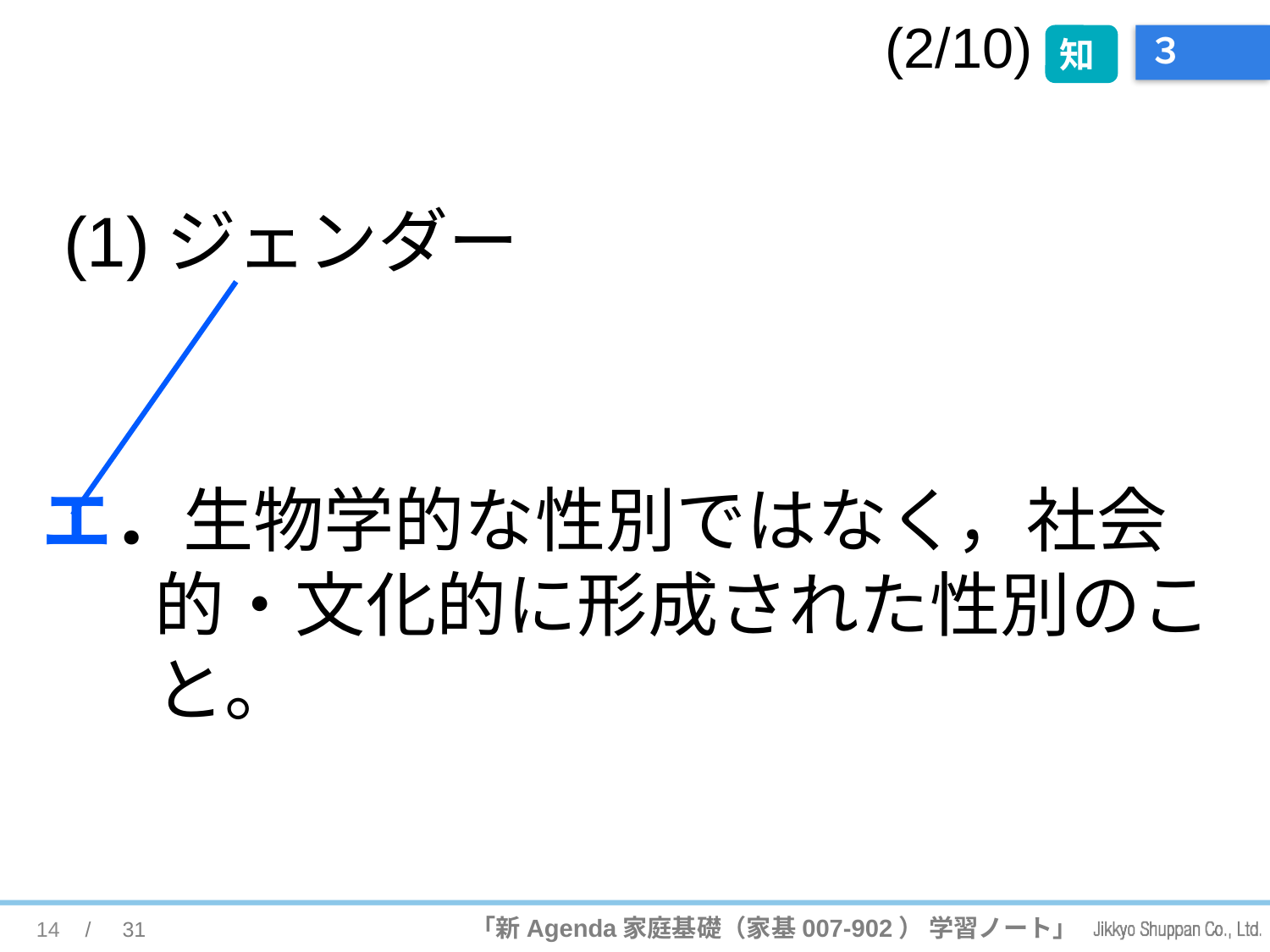

(2/10)
知
# ３
(1)ジェンダー
エ．生物学的な性別ではなく，社会的・文化的に形成された性別のこと。

14